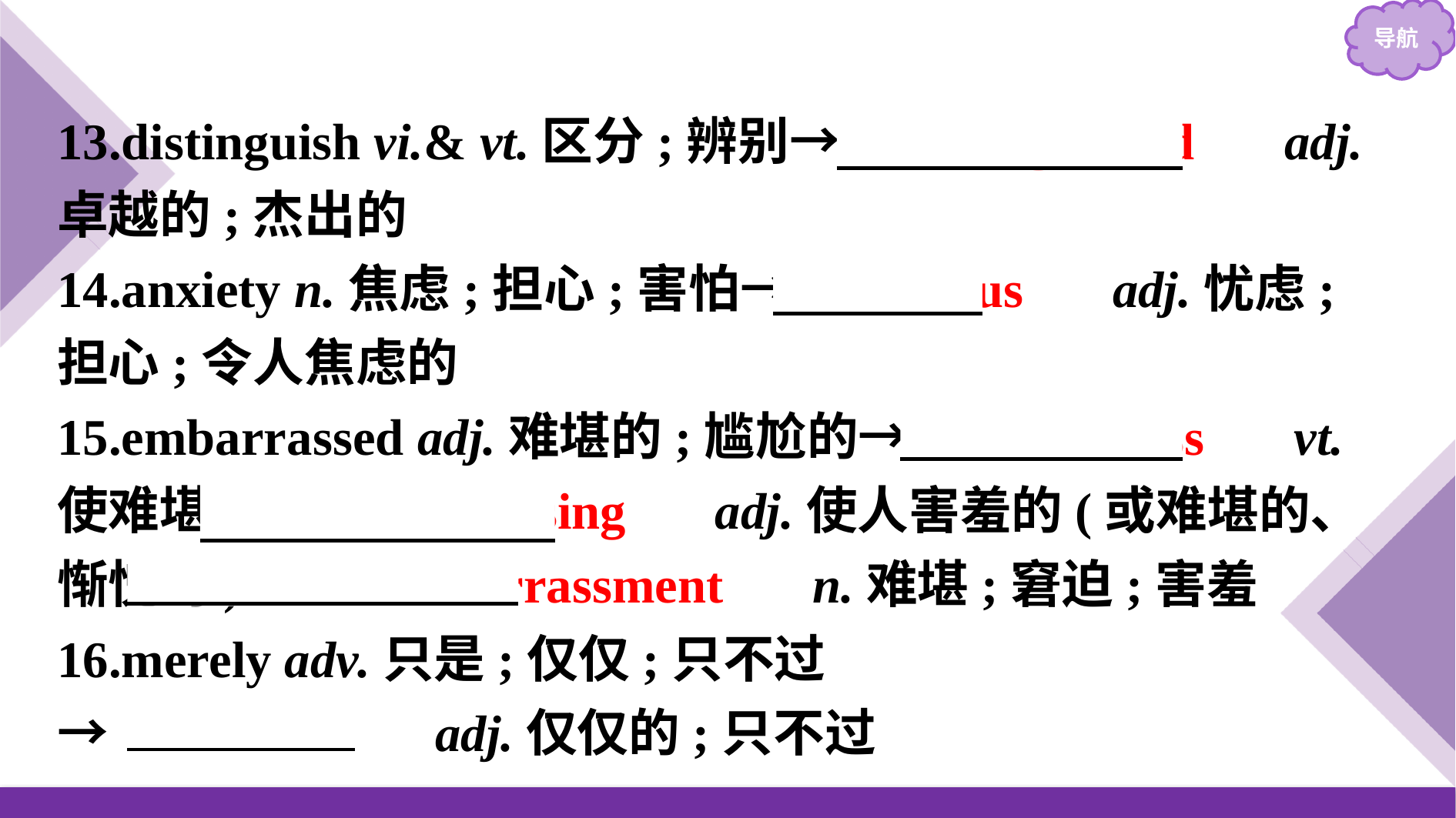

13.distinguish vi.& vt.区分;辨别→　distinguished　 adj.卓越的;杰出的
14.anxiety n.焦虑;担心;害怕→　anxious　 adj.忧虑;担心;令人焦虑的
15.embarrassed adj.难堪的;尴尬的→　embarrass　 vt.使难堪→　embarrassing　 adj.使人害羞的(或难堪的、惭愧的) →　embarrassment　 n.难堪;窘迫;害羞

16.merely adv.只是;仅仅;只不过
→　mere　　 adj.仅仅的;只不过